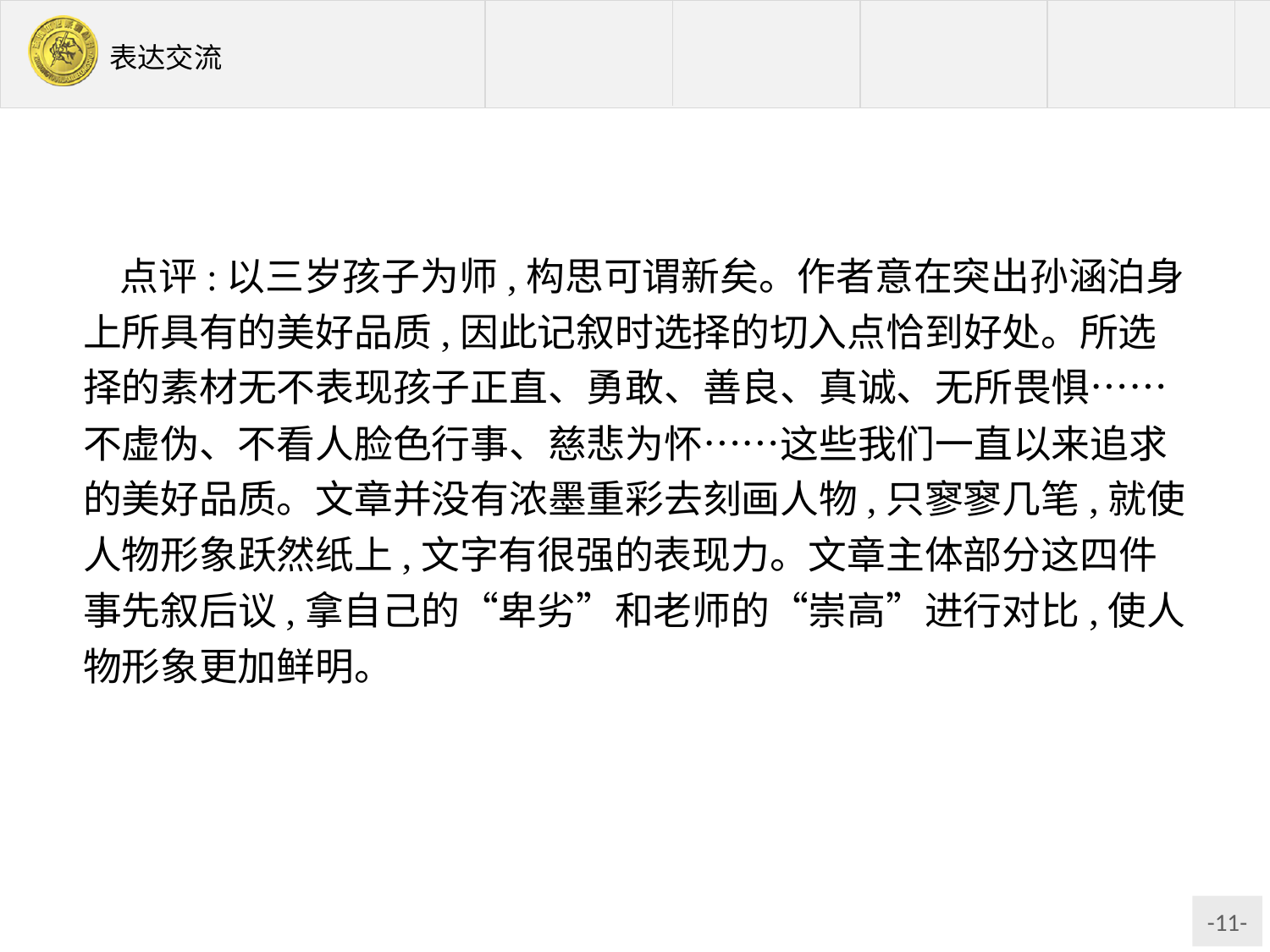

点评:以三岁孩子为师,构思可谓新矣。作者意在突出孙涵泊身上所具有的美好品质,因此记叙时选择的切入点恰到好处。所选择的素材无不表现孩子正直、勇敢、善良、真诚、无所畏惧……不虚伪、不看人脸色行事、慈悲为怀……这些我们一直以来追求的美好品质。文章并没有浓墨重彩去刻画人物,只寥寥几笔,就使人物形象跃然纸上,文字有很强的表现力。文章主体部分这四件事先叙后议,拿自己的“卑劣”和老师的“崇高”进行对比,使人物形象更加鲜明。